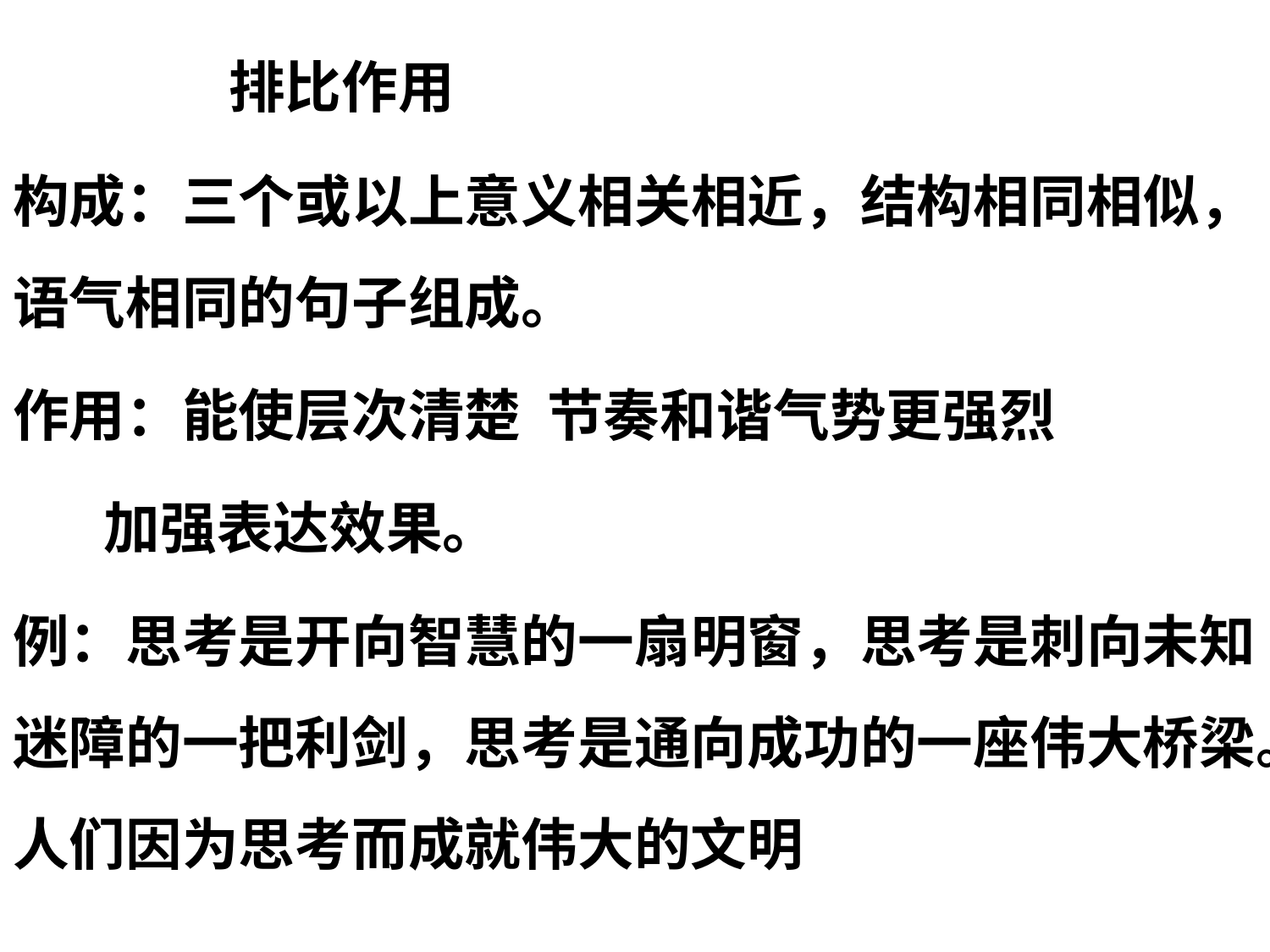

排比作用
构成：三个或以上意义相关相近，结构相同相似，语气相同的句子组成。
作用：能使层次清楚  节奏和谐气势更强烈
      加强表达效果。
例：思考是开向智慧的一扇明窗，思考是刺向未知迷障的一把利剑，思考是通向成功的一座伟大桥梁。人们因为思考而成就伟大的文明